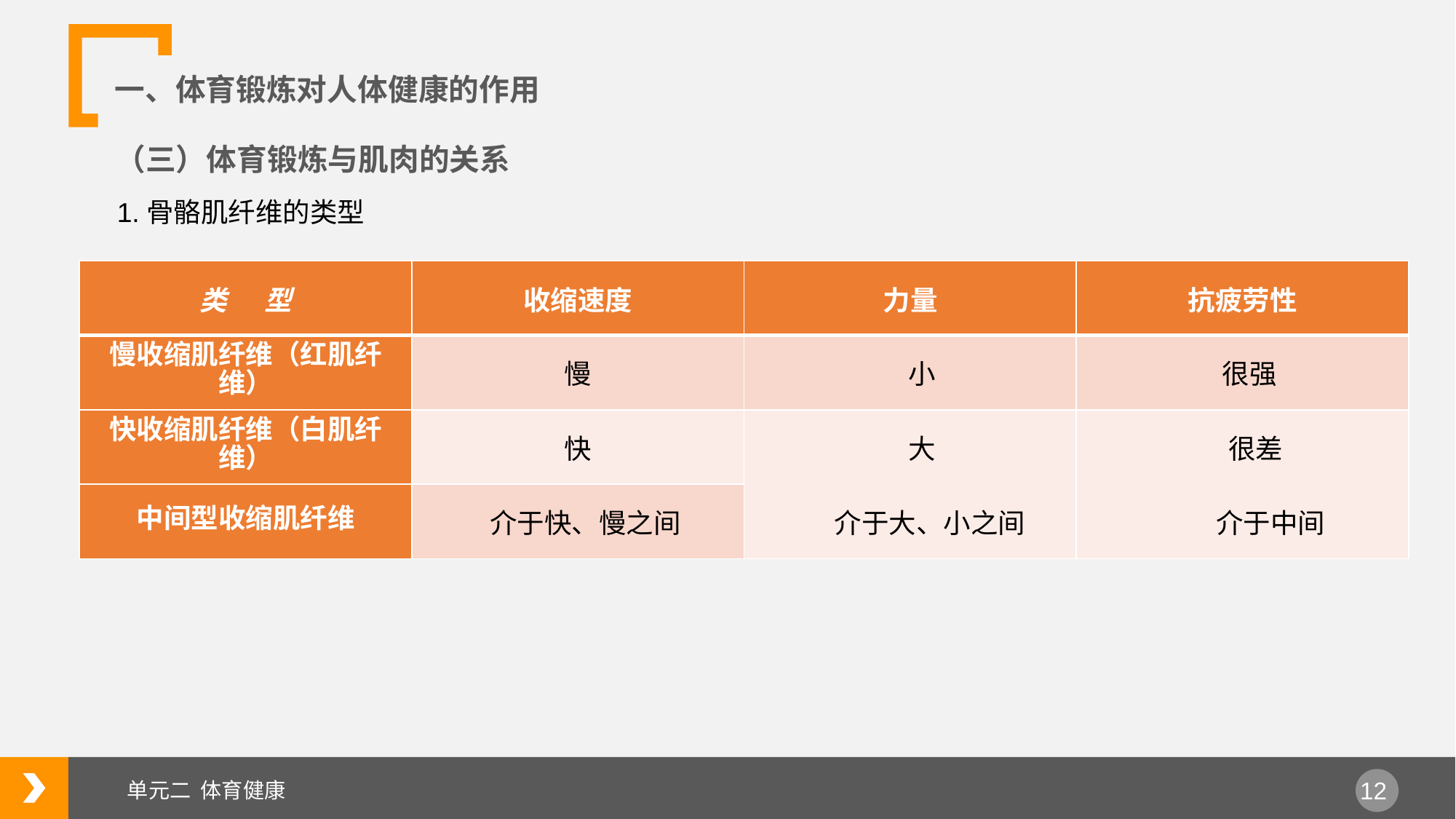

一、体育锻炼对人体健康的作用
（三）体育锻炼与肌肉的关系
1.骨骼肌纤维的类型
| 类 型 | 收缩速度 | 力量 | 抗疲劳性 |
| --- | --- | --- | --- |
| 慢收缩肌纤维（红肌纤维） | 慢 | 小 | 很强 |
| 快收缩肌纤维（白肌纤维） | 快 | 大 | 很差 |
|  |  | 介于大、小之间 |  |
|  |  |  | 介于中间 |
| 中间型收缩肌纤维 | 介于快、慢之间 |  |  |
单元二  体育健康